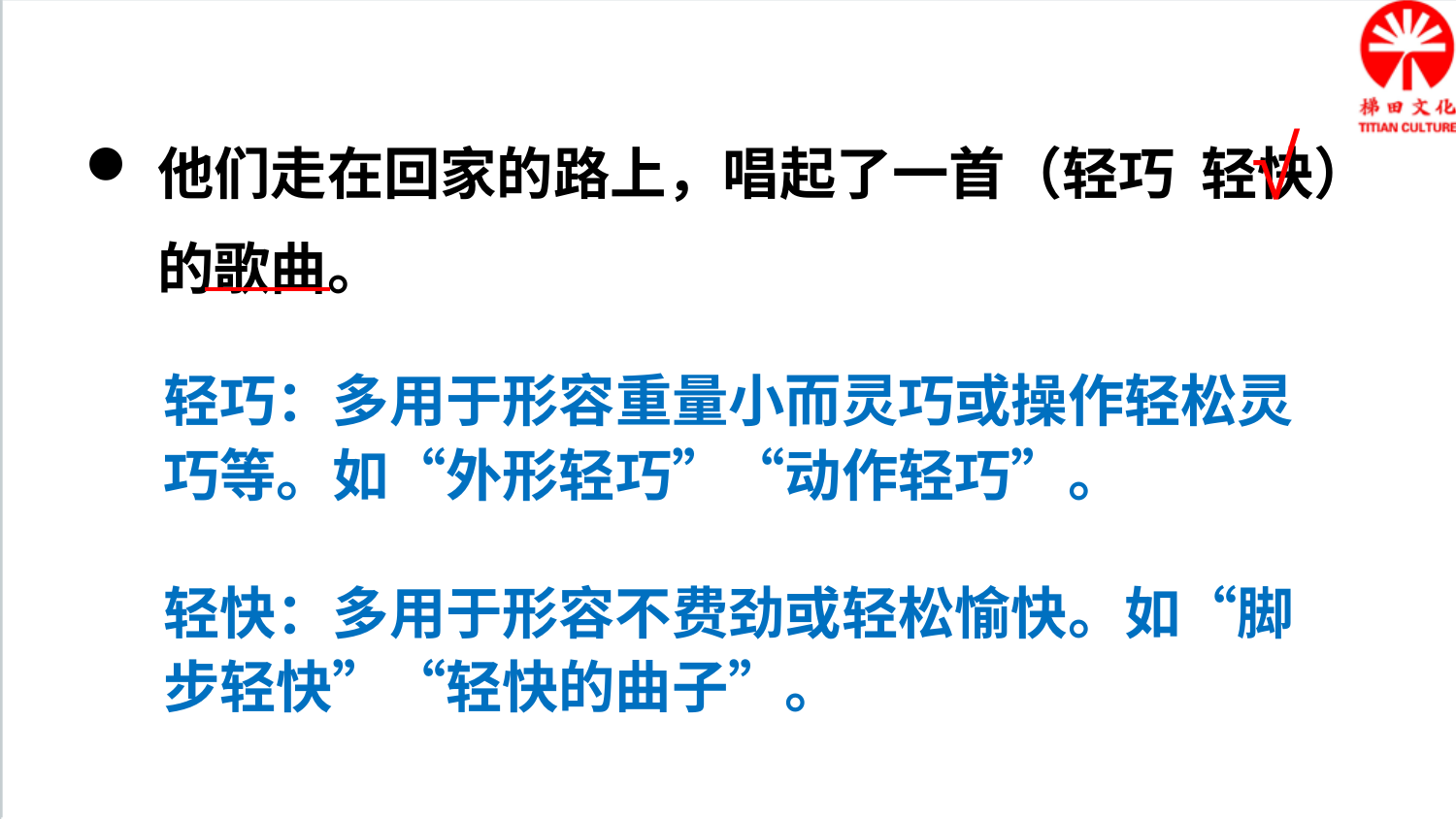

他们走在回家的路上，唱起了一首（轻巧  轻快）的歌曲。
√
轻巧：多用于形容重量小而灵巧或操作轻松灵巧等。如“外形轻巧”“动作轻巧”。
轻快：多用于形容不费劲或轻松愉快。如“脚步轻快”“轻快的曲子”。